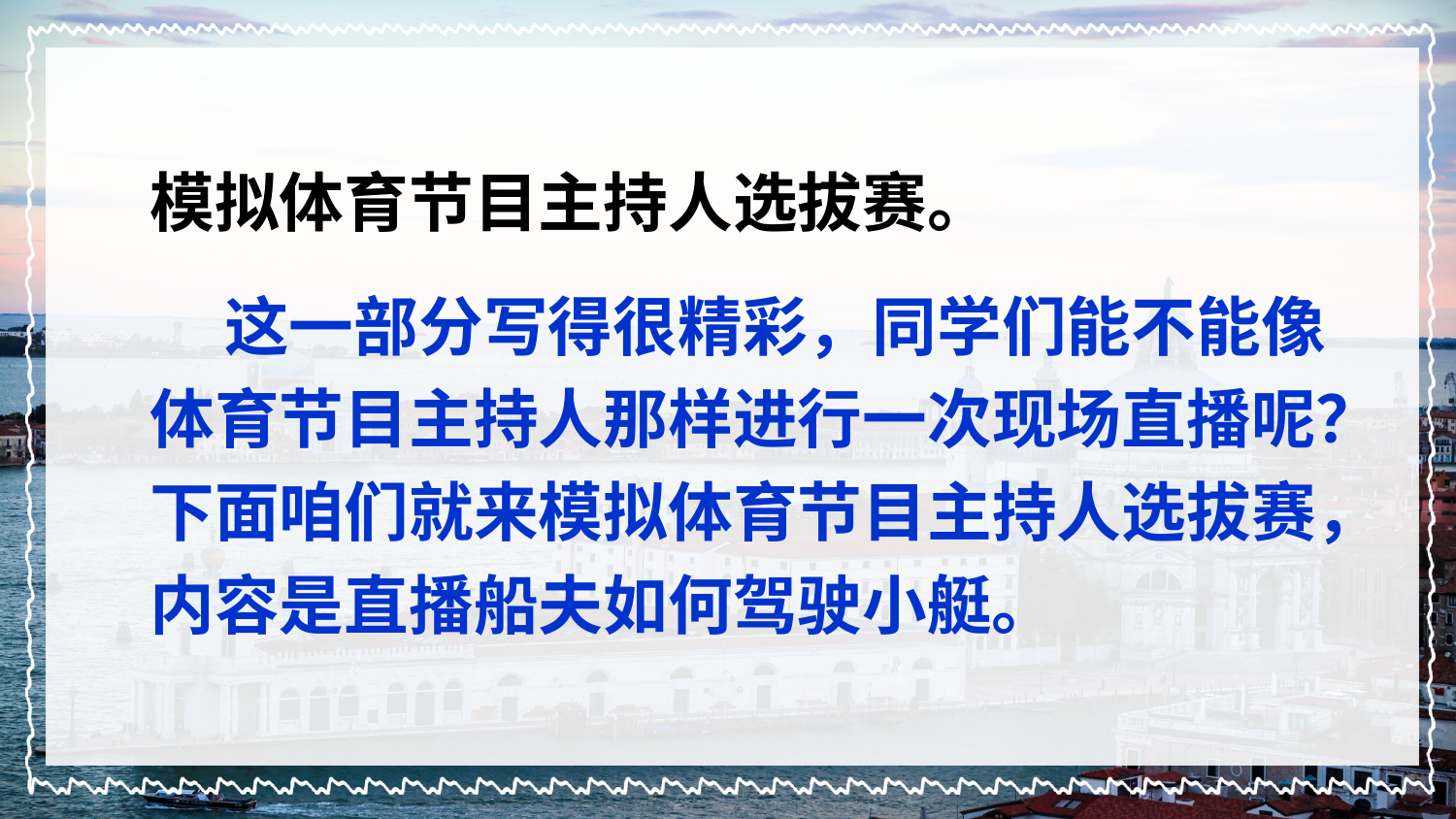

模拟体育节目主持人选拔赛。
    这一部分写得很精彩，同学们能不能像体育节目主持人那样进行一次现场直播呢？下面咱们就来模拟体育节目主持人选拔赛，内容是直播船夫如何驾驶小艇。